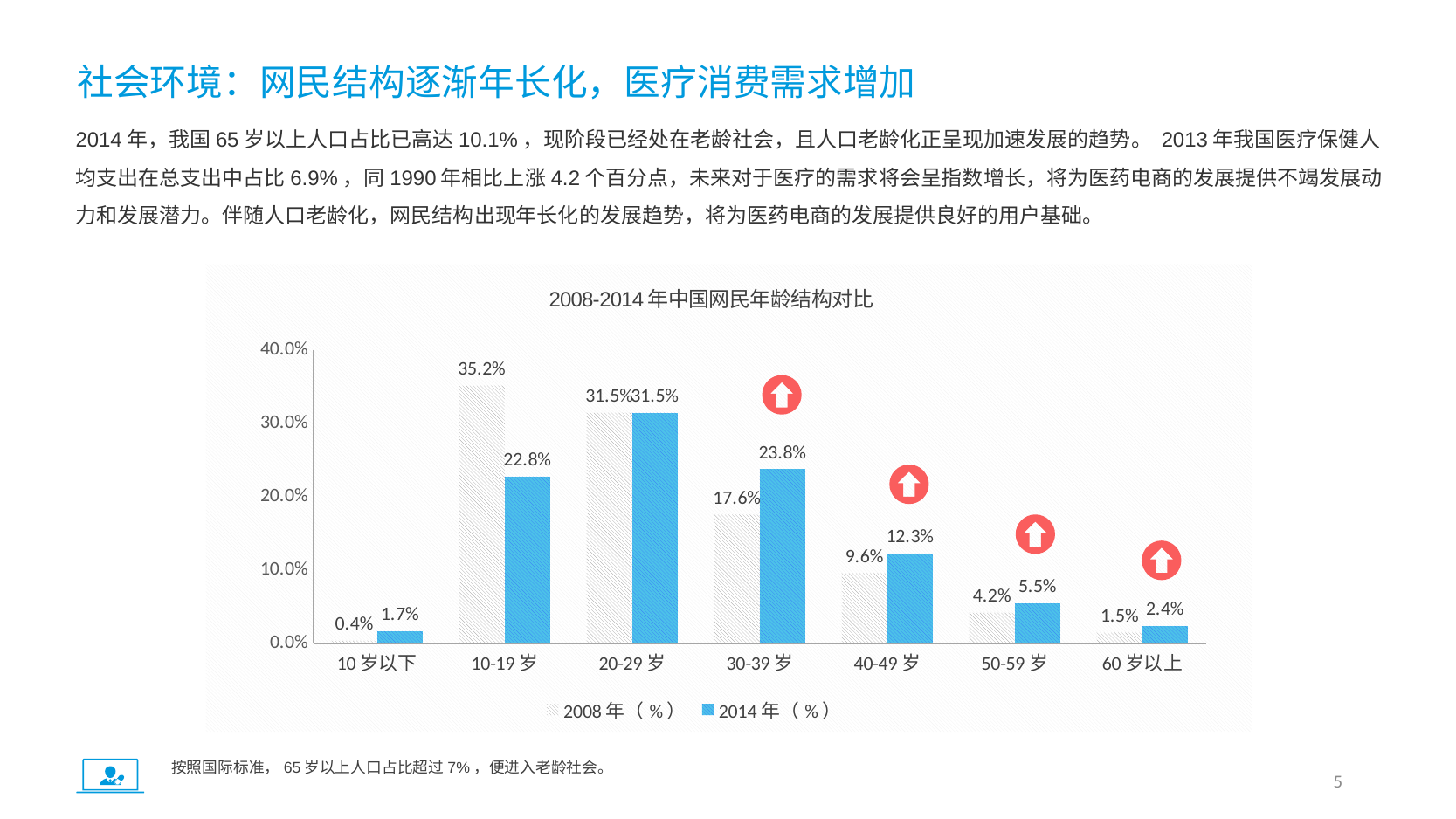

社会环境：网民结构逐渐年长化，医疗消费需求增加
2014年，我国65岁以上人口占比已高达10.1%，现阶段已经处在老龄社会，且人口老龄化正呈现加速发展的趋势。 2013年我国医疗保健人均支出在总支出中占比6.9%，同1990年相比上涨4.2个百分点，未来对于医疗的需求将会呈指数增长，将为医药电商的发展提供不竭发展动力和发展潜力。伴随人口老龄化，网民结构出现年长化的发展趋势，将为医药电商的发展提供良好的用户基础。

### Chart: 2008-2014年中国网民年龄结构对比

| Category | 2008年（%） | 2014年（%） |
|---|---|---|
| 10岁以下 | 0.004 | 0.017 |
| 10-19岁 | 0.352 | 0.228 |
| 20-29岁 | 0.315 | 0.315 |
| 30-39岁 | 0.176 | 0.238 |
| 40-49岁 | 0.096 | 0.123 |
| 50-59岁 | 0.042 | 0.055 |
| 60岁以上 | 0.015 | 0.024 |

按照国际标准，65岁以上人口占比超过7%，便进入老龄社会。
5